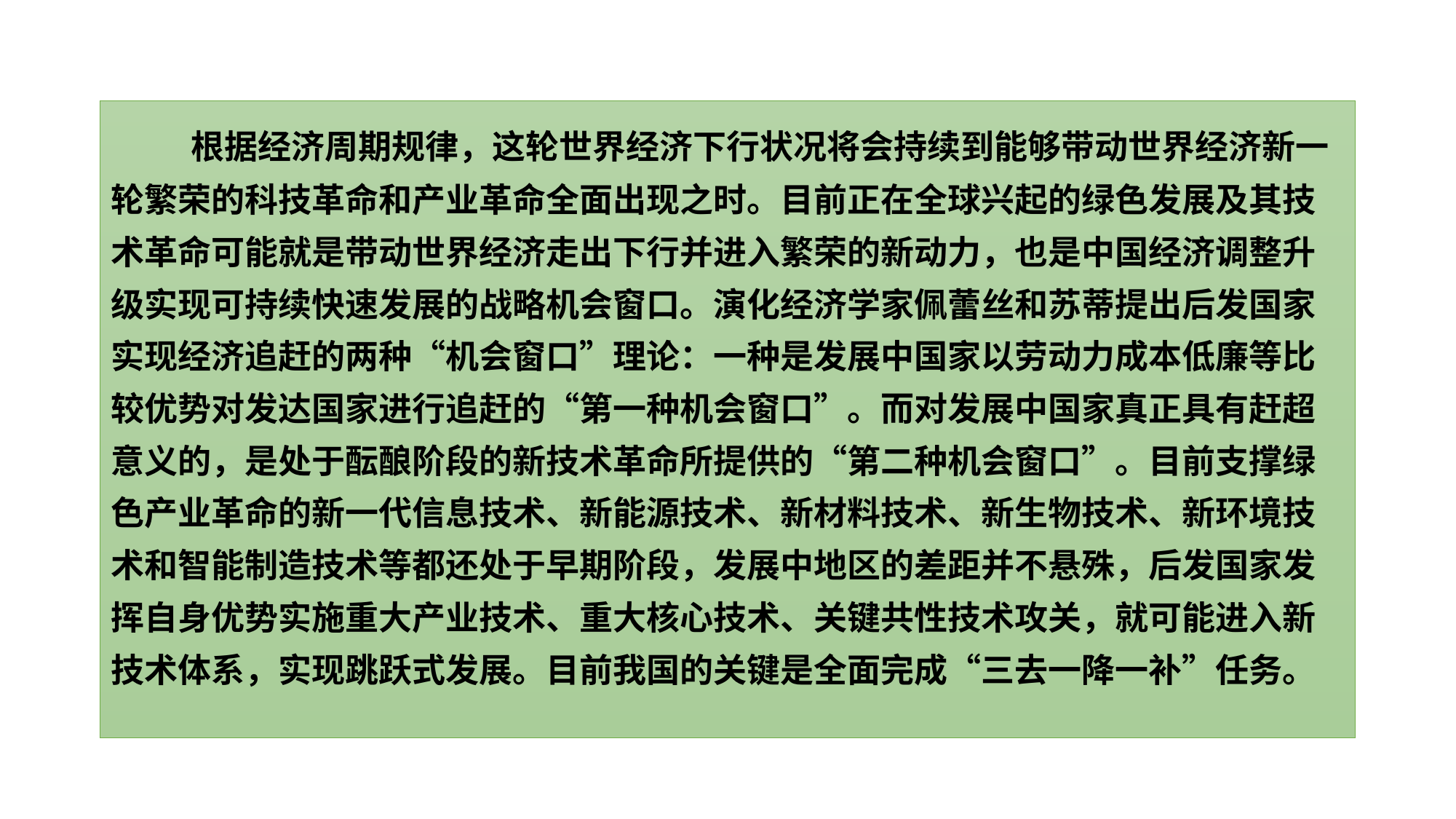

根据经济周期规律，这轮世界经济下行状况将会持续到能够带动世界经济新一轮繁荣的科技革命和产业革命全面出现之时。目前正在全球兴起的绿色发展及其技术革命可能就是带动世界经济走出下行并进入繁荣的新动力，也是中国经济调整升级实现可持续快速发展的战略机会窗口。演化经济学家佩蕾丝和苏蒂提出后发国家实现经济追赶的两种“机会窗口”理论：一种是发展中国家以劳动力成本低廉等比较优势对发达国家进行追赶的“第一种机会窗口”。而对发展中国家真正具有赶超意义的，是处于酝酿阶段的新技术革命所提供的“第二种机会窗口”。目前支撑绿色产业革命的新一代信息技术、新能源技术、新材料技术、新生物技术、新环境技术和智能制造技术等都还处于早期阶段，发展中地区的差距并不悬殊，后发国家发挥自身优势实施重大产业技术、重大核心技术、关键共性技术攻关，就可能进入新技术体系，实现跳跃式发展。目前我国的关键是全面完成“三去一降一补”任务。